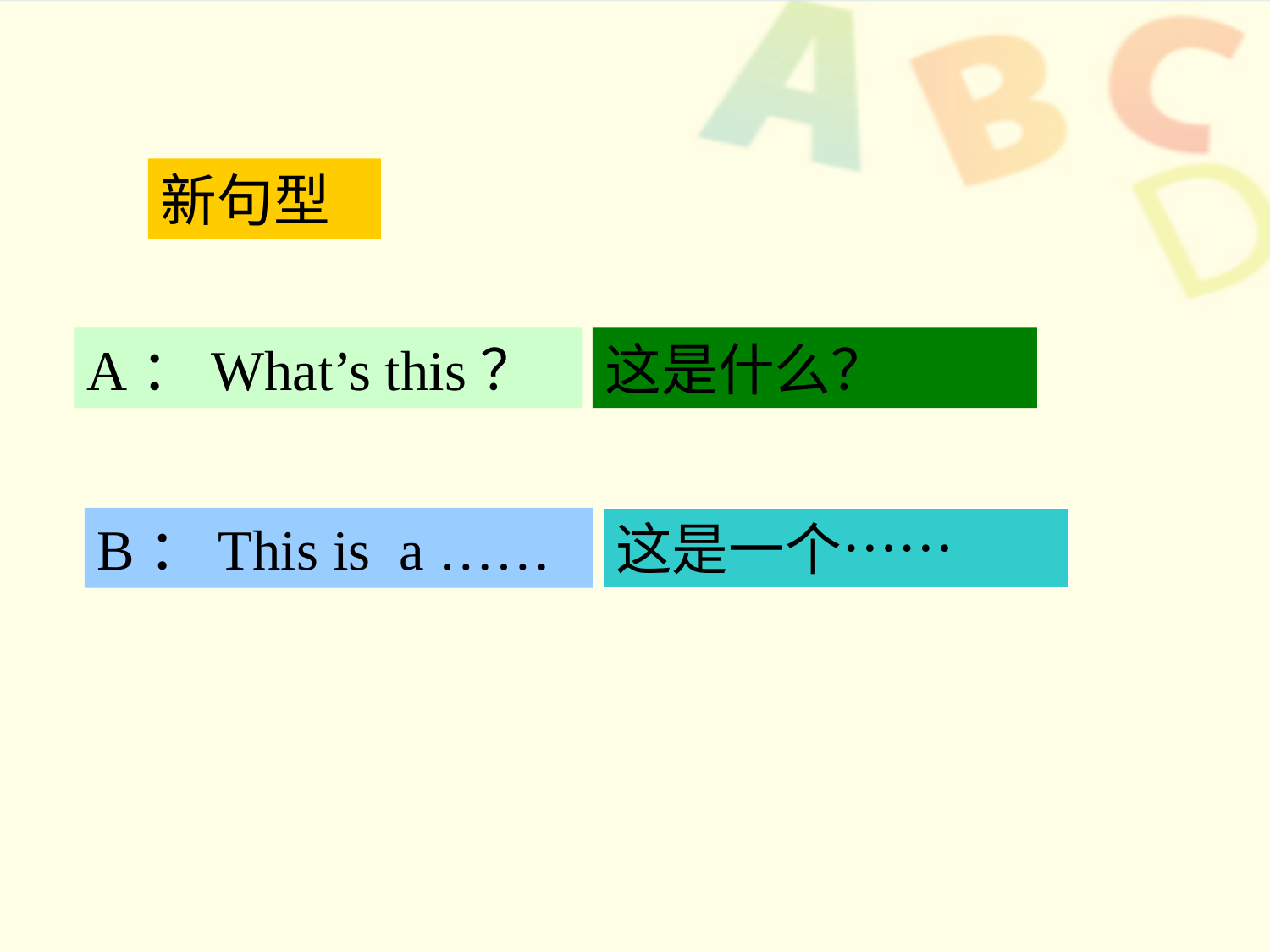

新句型
A：What’s this？
这是什么？
B：This is  a ……
这是一个……